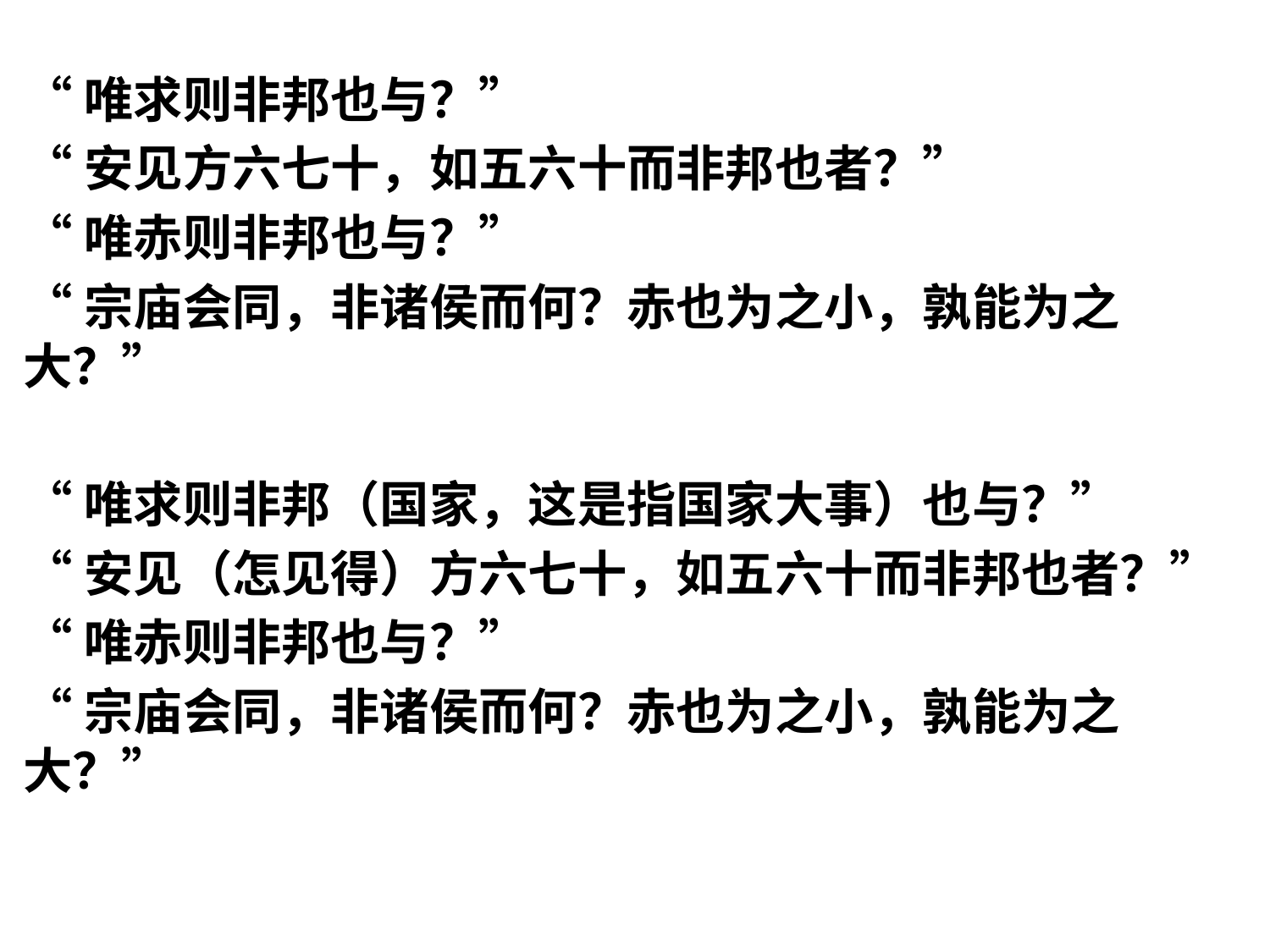

“唯求则非邦也与？”
“安见方六七十，如五六十而非邦也者？”
“唯赤则非邦也与？”
“宗庙会同，非诸侯而何？赤也为之小，孰能为之大？”

“唯求则非邦（国家，这是指国家大事）也与？”
“安见（怎见得）方六七十，如五六十而非邦也者？”
“唯赤则非邦也与？”
“宗庙会同，非诸侯而何？赤也为之小，孰能为之大？”